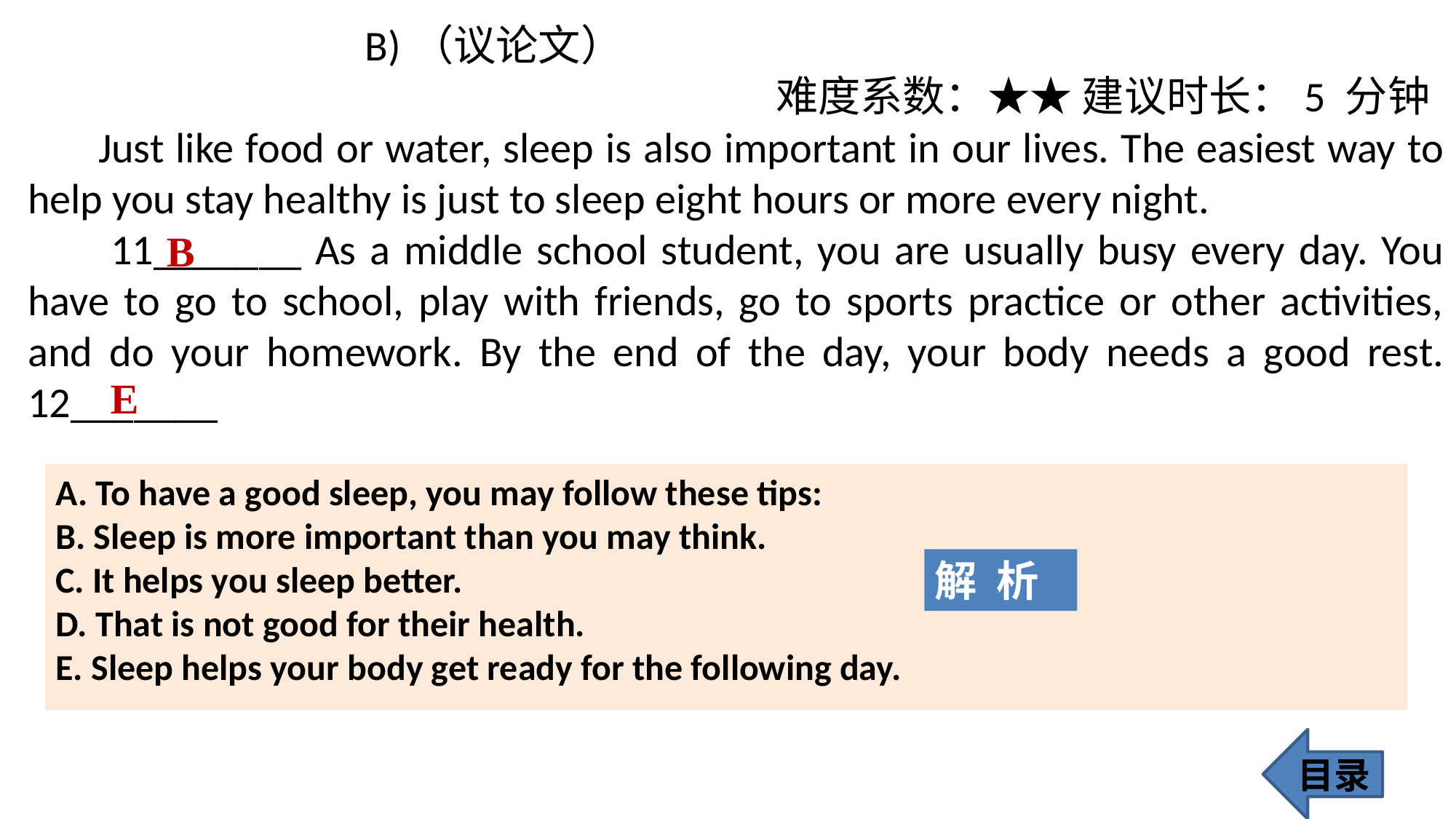

B)（议论文）
                                                                              难度系数：★★ 建议时长：5 分钟
      Just like food or water, sleep is also important in our lives. The easiest way to help you stay healthy is just to sleep eight hours or more every night.
      11_______ As a middle school student, you are usually busy every day. You have to go to school, play with friends, go to sports practice or other activities, and do your homework. By the end of the day, your body needs a good rest. 12_______

B
E
A. To have a good sleep, you may follow these tips:
B. Sleep is more important than you may think.
C. It helps you sleep better.
D. That is not good for their health.
E. Sleep helps your body get ready for the following day.
解  析
目录
130